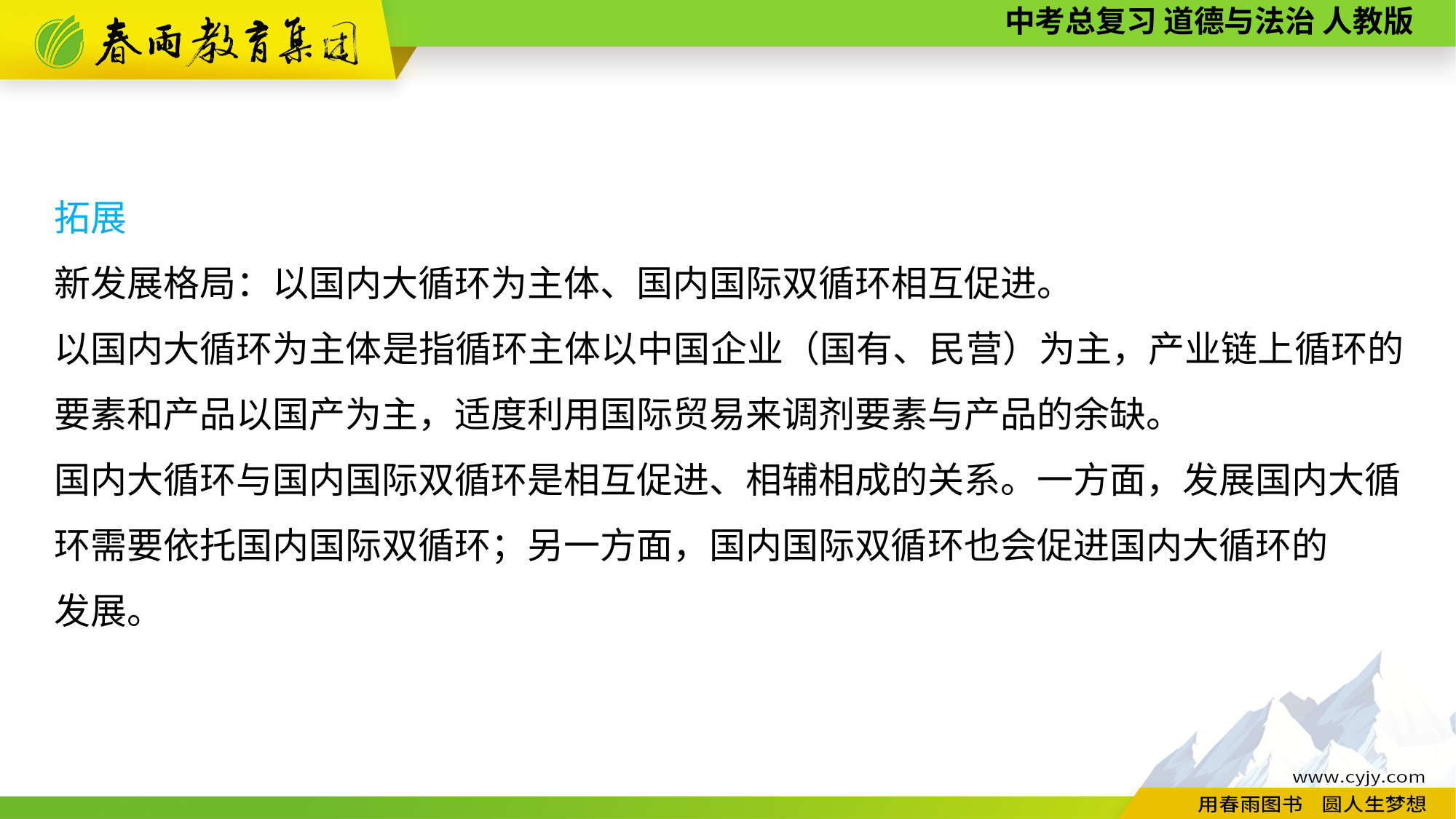

拓展
新发展格局：以国内大循环为主体、国内国际双循环相互促进。
以国内大循环为主体是指循环主体以中国企业（国有、民营）为主，产业链上循环的要素和产品以国产为主，适度利用国际贸易来调剂要素与产品的余缺。
国内大循环与国内国际双循环是相互促进、相辅相成的关系。一方面，发展国内大循环需要依托国内国际双循环；另一方面，国内国际双循环也会促进国内大循环的
发展。